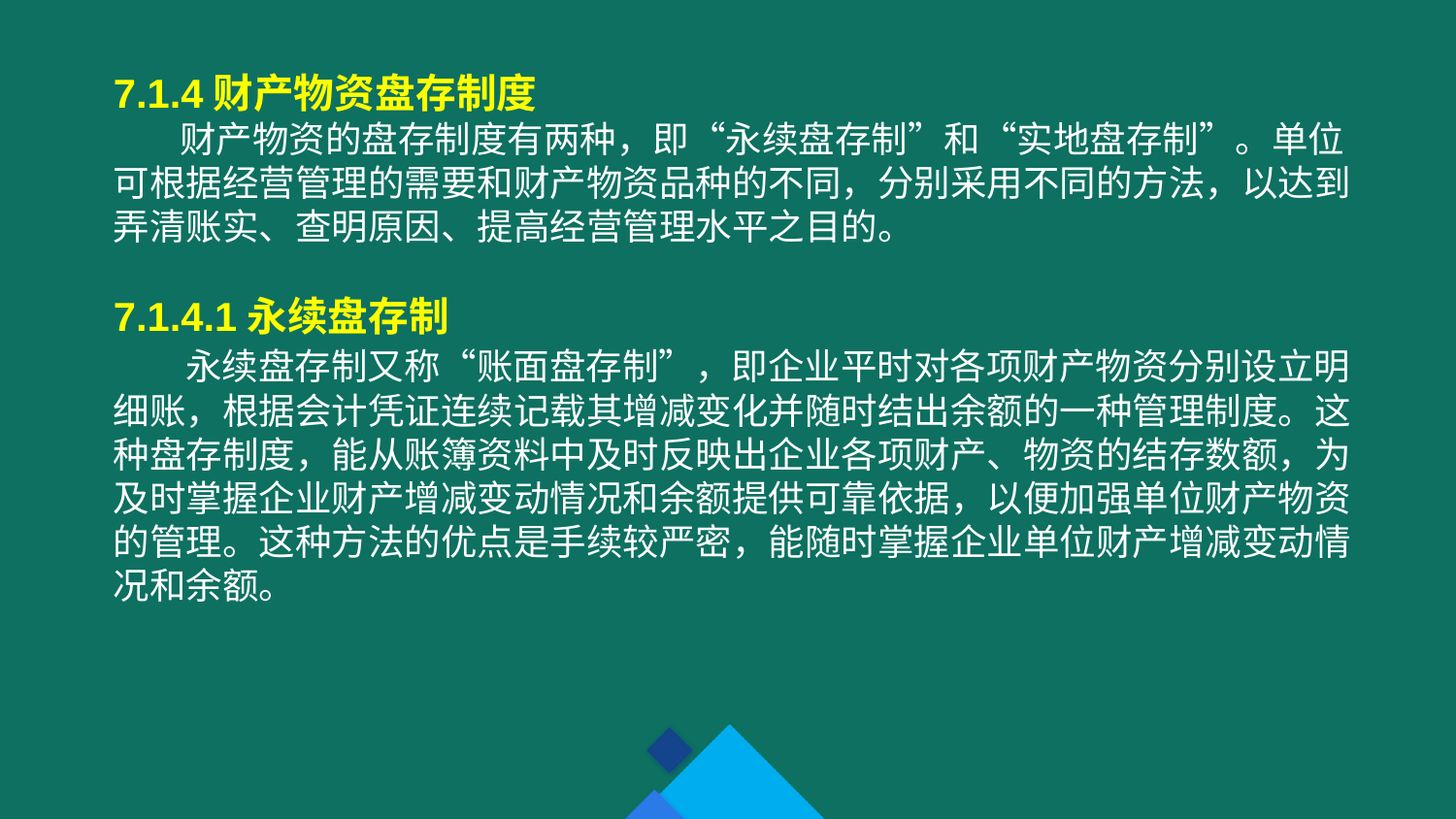

7.1.4财产物资盘存制度
       财产物资的盘存制度有两种，即“永续盘存制”和“实地盘存制”。单位可根据经营管理的需要和财产物资品种的不同，分别采用不同的方法，以达到弄清账实、查明原因、提高经营管理水平之目的。

7.1.4.1永续盘存制
       永续盘存制又称“账面盘存制”，即企业平时对各项财产物资分别设立明细账，根据会计凭证连续记载其增减变化并随时结出余额的一种管理制度。这种盘存制度，能从账簿资料中及时反映出企业各项财产、物资的结存数额，为及时掌握企业财产增减变动情况和余额提供可靠依据，以便加强单位财产物资的管理。这种方法的优点是手续较严密，能随时掌握企业单位财产增减变动情况和余额。